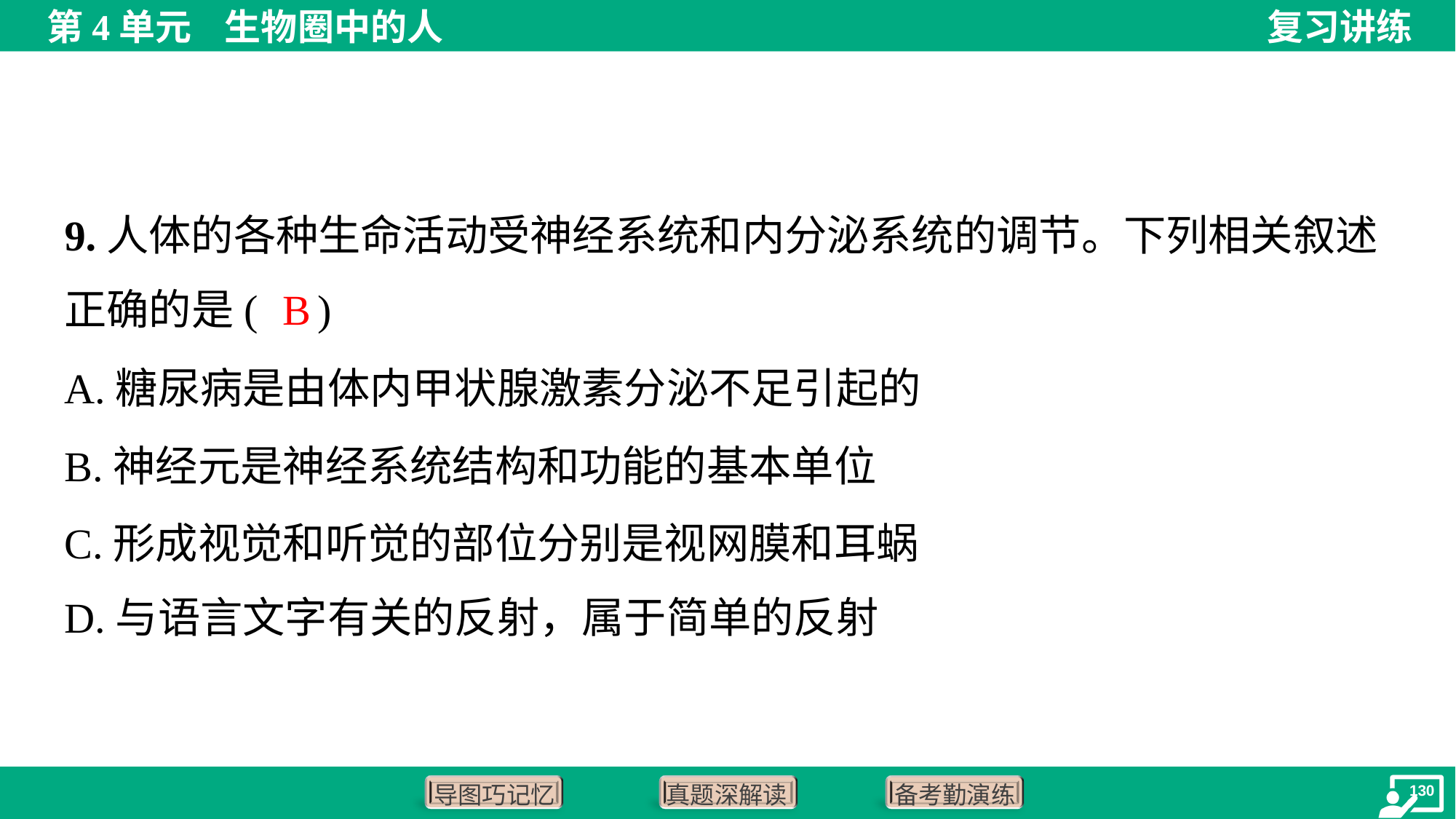

9.人体的各种生命活动受神经系统和内分泌系统的调节。下列相关叙述
正确的是(     )
B
A.糖尿病是由体内甲状腺激素分泌不足引起的
B.神经元是神经系统结构和功能的基本单位
C.形成视觉和听觉的部位分别是视网膜和耳蜗
D.与语言文字有关的反射，属于简单的反射